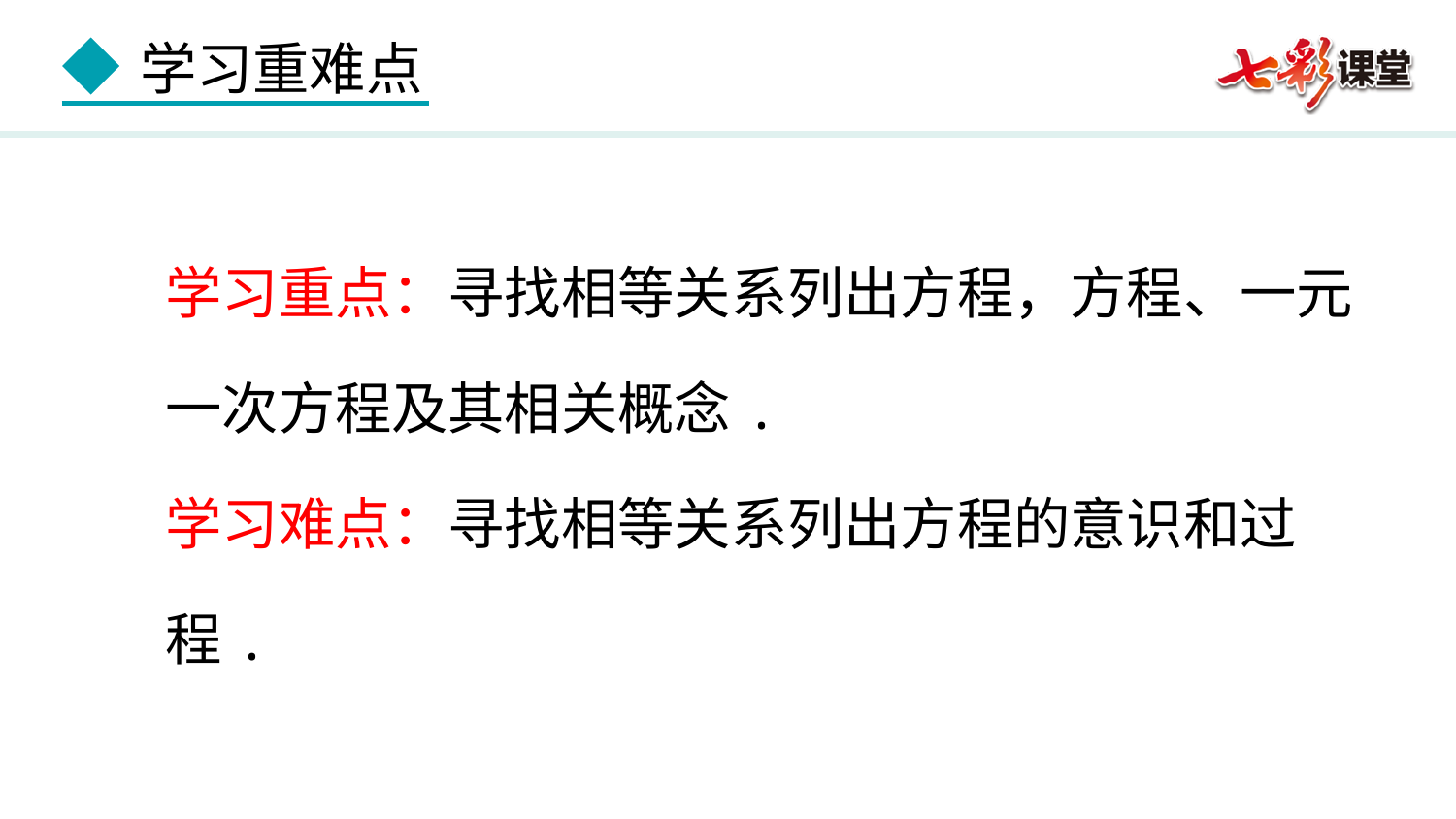

学习重点：寻找相等关系列出方程，方程、一元一次方程及其相关概念.
学习难点：寻找相等关系列出方程的意识和过程.